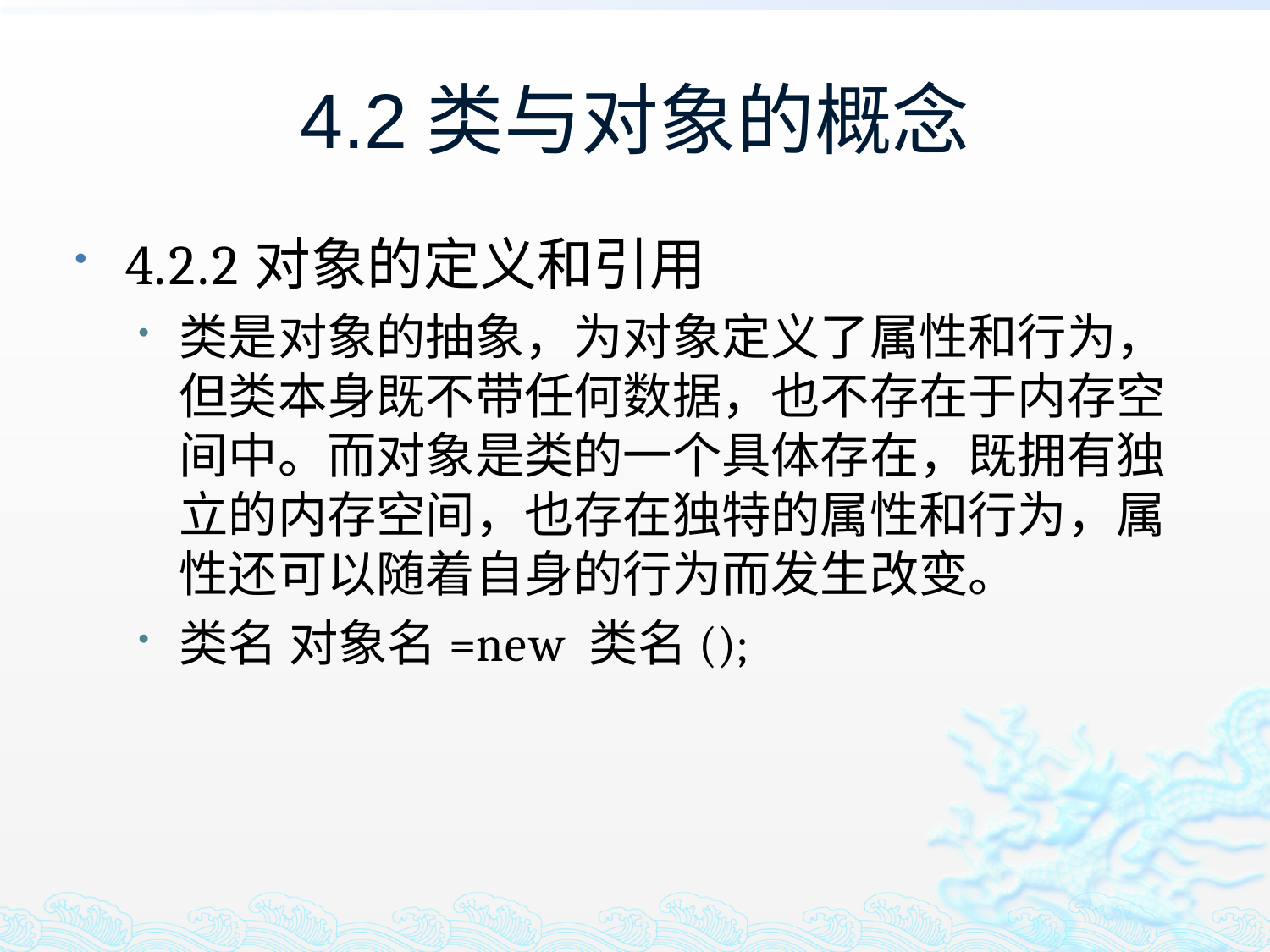

# 4.2类与对象的概念
4.2.2对象的定义和引用
类是对象的抽象，为对象定义了属性和行为，但类本身既不带任何数据，也不存在于内存空间中。而对象是类的一个具体存在，既拥有独立的内存空间，也存在独特的属性和行为，属性还可以随着自身的行为而发生改变。
类名 对象名=new 类名();